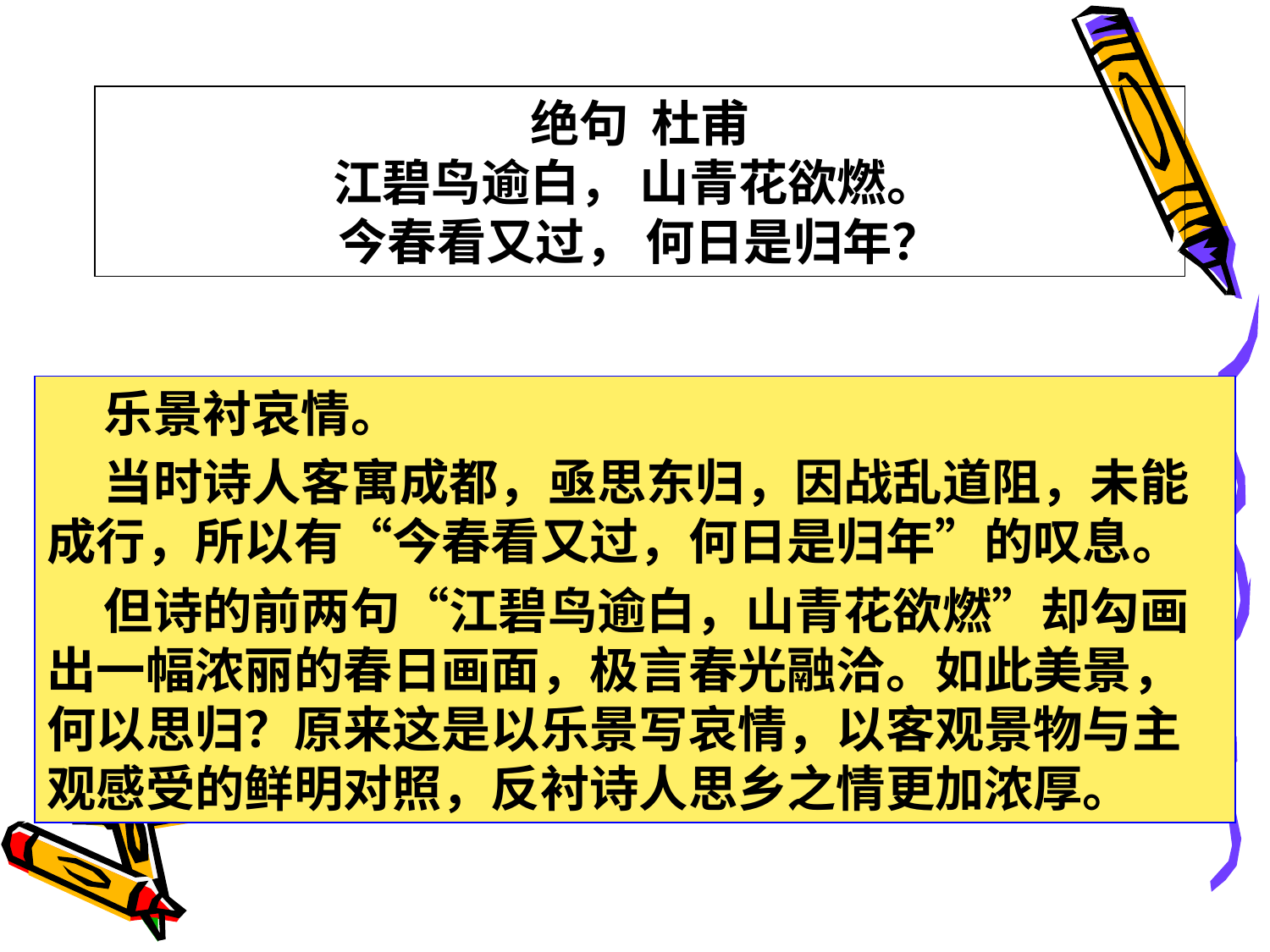

绝句  杜甫
江碧鸟逾白， 山青花欲燃。
今春看又过， 何日是归年？
    乐景衬哀情。
    当时诗人客寓成都，亟思东归，因战乱道阻，未能成行，所以有“今春看又过，何日是归年”的叹息。
    但诗的前两句“江碧鸟逾白，山青花欲燃”却勾画出一幅浓丽的春日画面，极言春光融洽。如此美景，何以思归？原来这是以乐景写哀情，以客观景物与主观感受的鲜明对照，反衬诗人思乡之情更加浓厚。